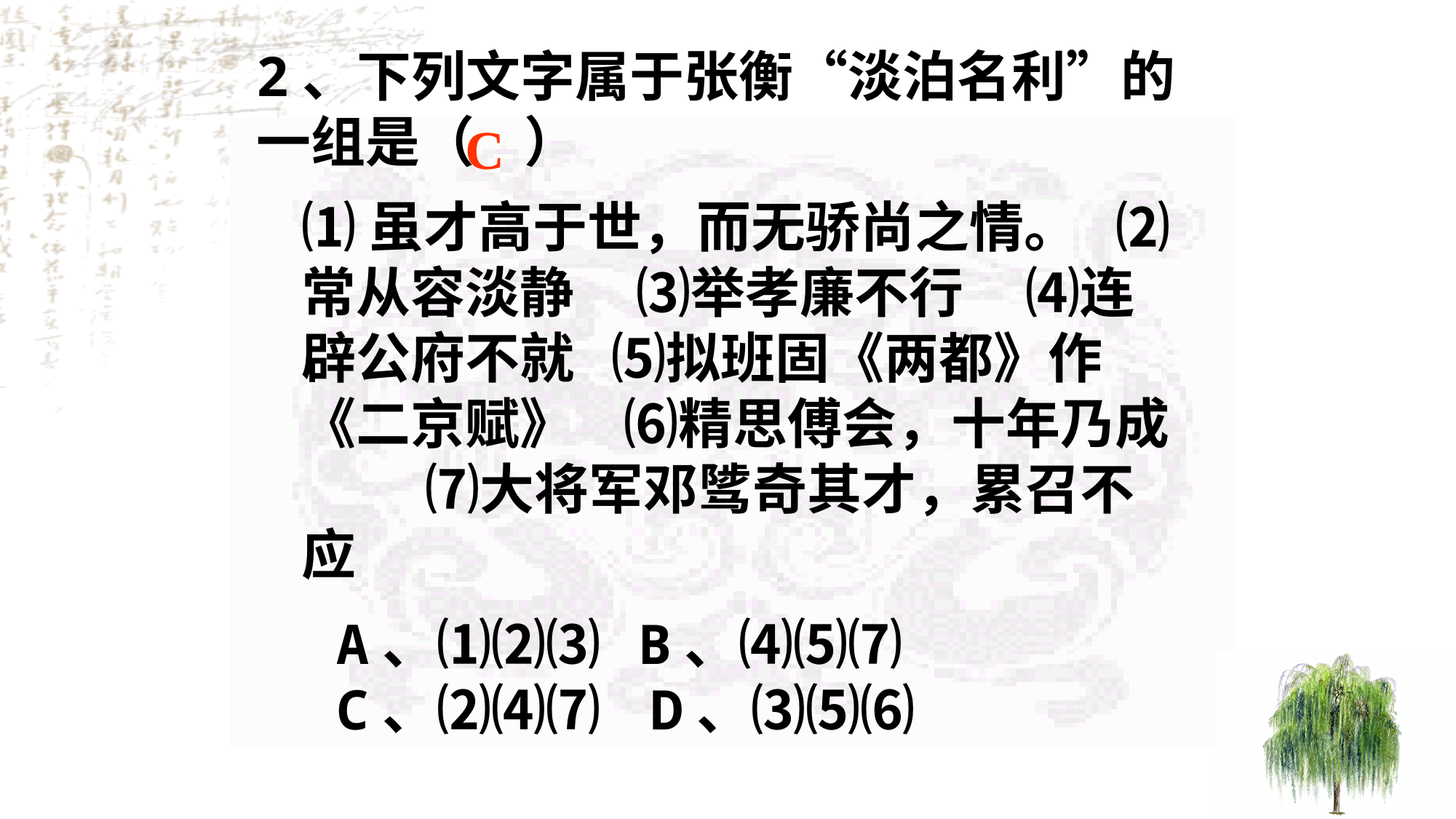

2、下列文字属于张衡“淡泊名利”的一组是（    ）
C
⑴虽才高于世，而无骄尚之情。   ⑵常从容淡静     ⑶举孝廉不行     ⑷连辟公府不就   ⑸拟班固《两都》作《二京赋》    ⑹精思傅会，十年乃成           ⑺大将军邓骘奇其才，累召不应

A、⑴⑵⑶  B、⑷⑸⑺
C、⑵⑷⑺   D、⑶⑸⑹